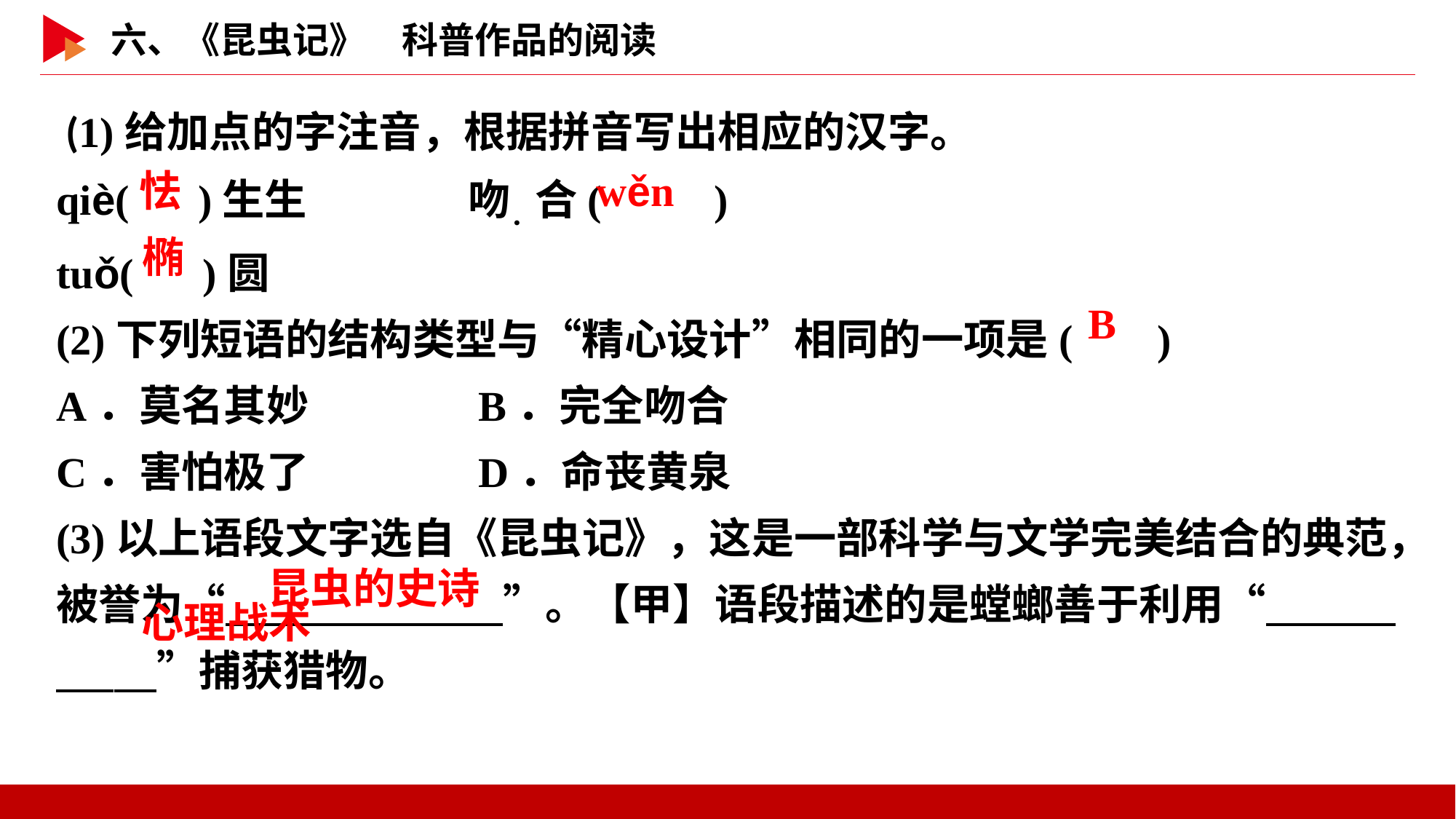

(1)给加点的字注音，根据拼音写出相应的汉字。
qiè(      )生生	　　吻．合(          )
tuǒ(      )圆
(2)下列短语的结构类型与“精心设计”相同的一项是(        )
A．莫名其妙	　　B．完全吻合
C．害怕极了	　　D．命丧黄泉
(3)以上语段文字选自《昆虫记》，这是一部科学与文学完美结合的典范，被誉为“　                    　”。【甲】语段描述的是螳螂善于利用“　                　”捕获猎物。
   怯
 wěn
   椭
   B
昆虫的史诗
心理战术